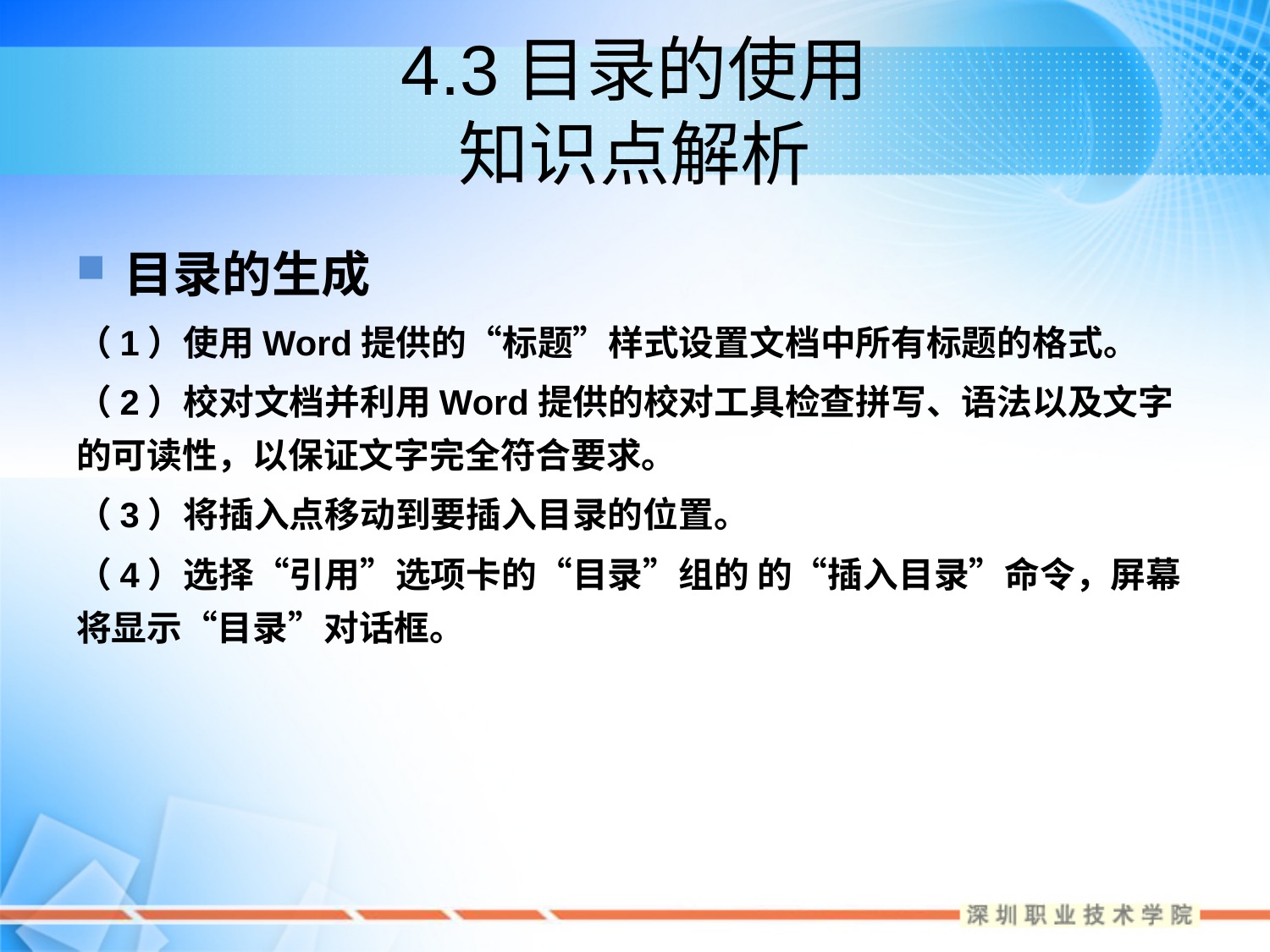

# 4.3目录的使用 知识点解析
目录的生成
（1）使用Word提供的“标题”样式设置文档中所有标题的格式。
（2）校对文档并利用Word提供的校对工具检查拼写、语法以及文字的可读性，以保证文字完全符合要求。
（3）将插入点移动到要插入目录的位置。
（4）选择“引用”选项卡的“目录”组的 的“插入目录”命令，屏幕将显示“目录”对话框。